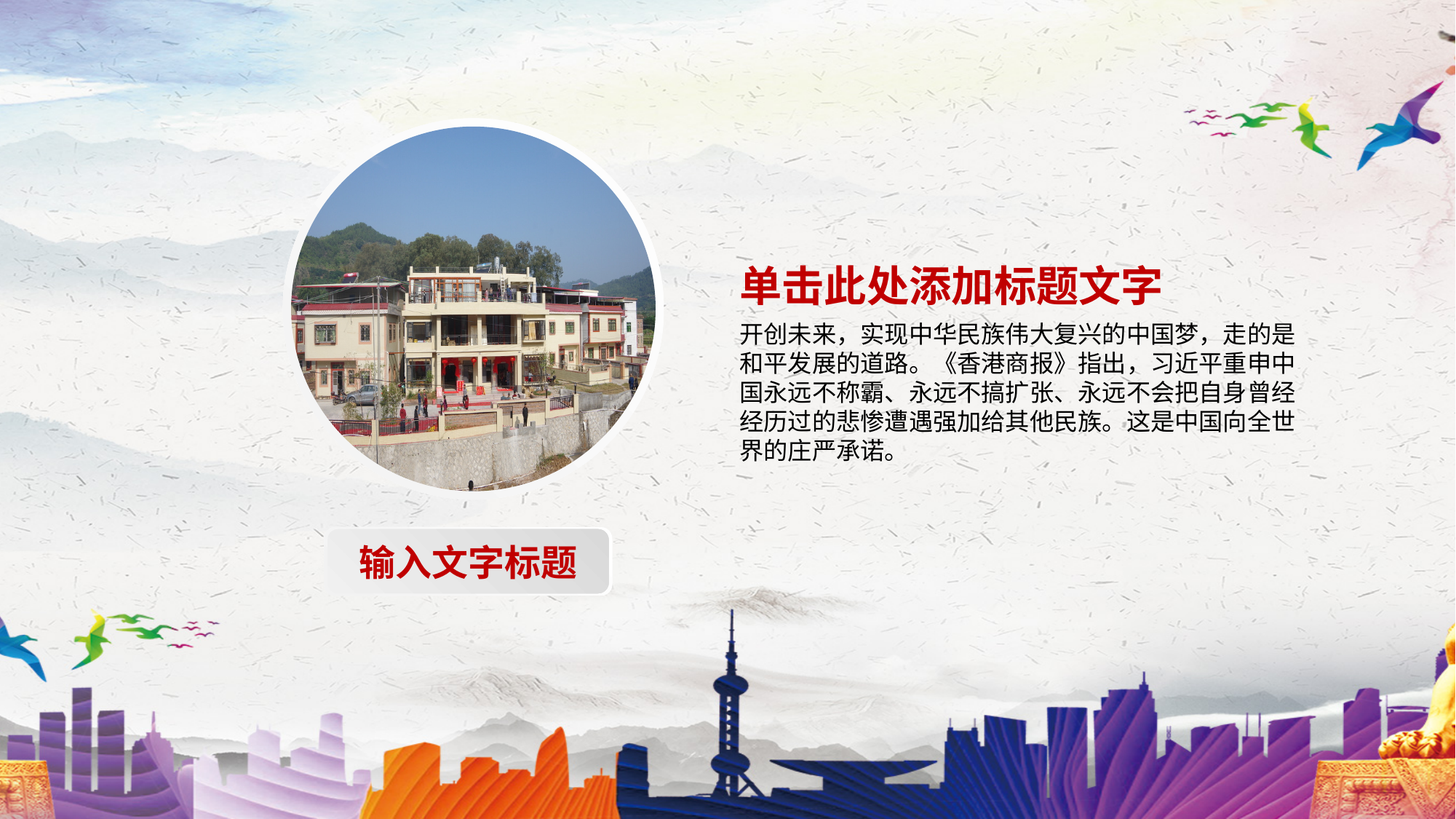

单击此处添加标题文字

开创未来，实现中华民族伟大复兴的中国梦，走的是和平发展的道路。《香港商报》指出，习近平重申中国永远不称霸、永远不搞扩张、永远不会把自身曾经经历过的悲惨遭遇强加给其他民族。这是中国向全世界的庄严承诺。

输入文字标题